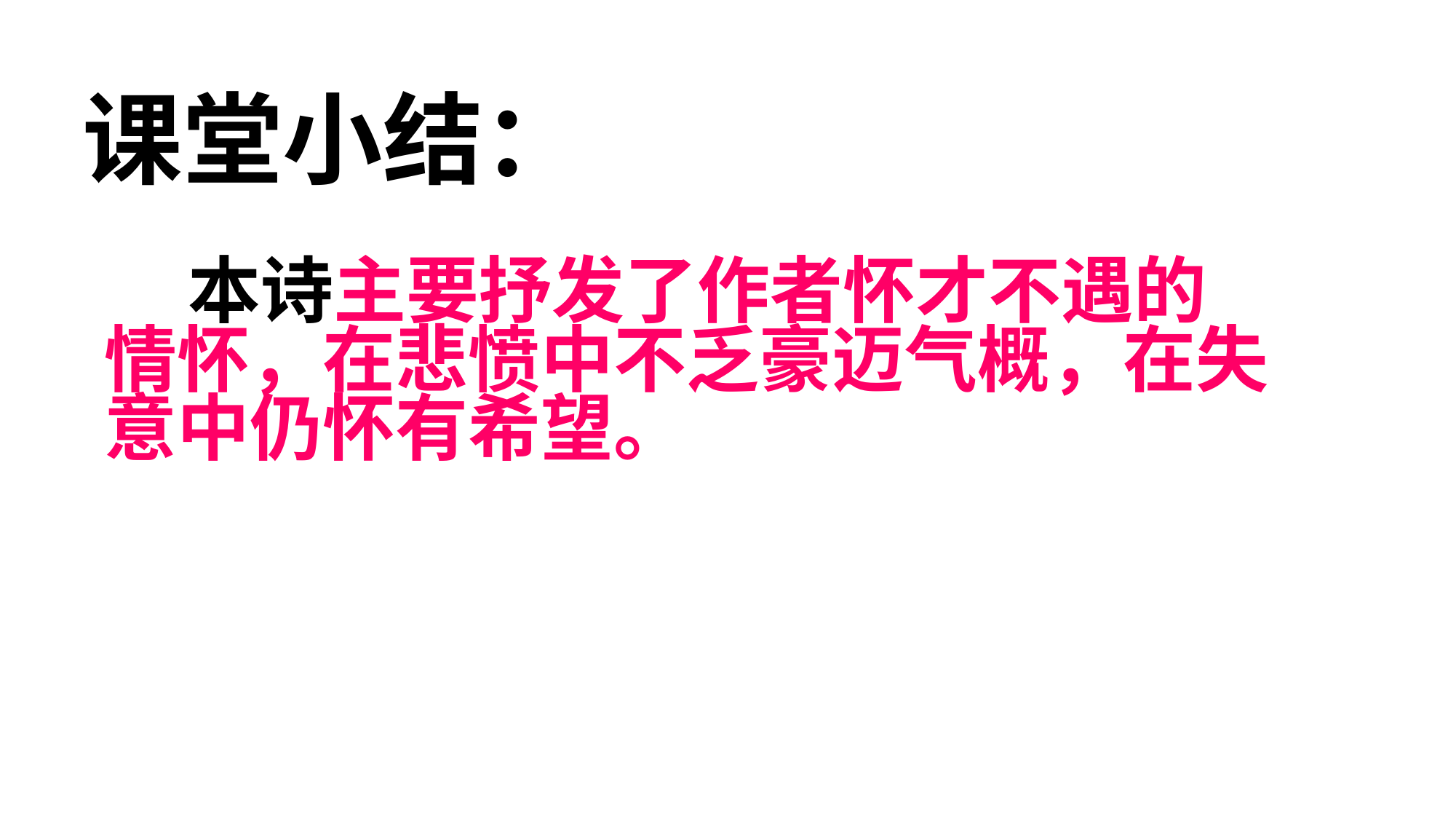

课堂小结：
    本诗主要抒发了作者怀才不遇的情怀，在悲愤中不乏豪迈气概，在失意中仍怀有希望。